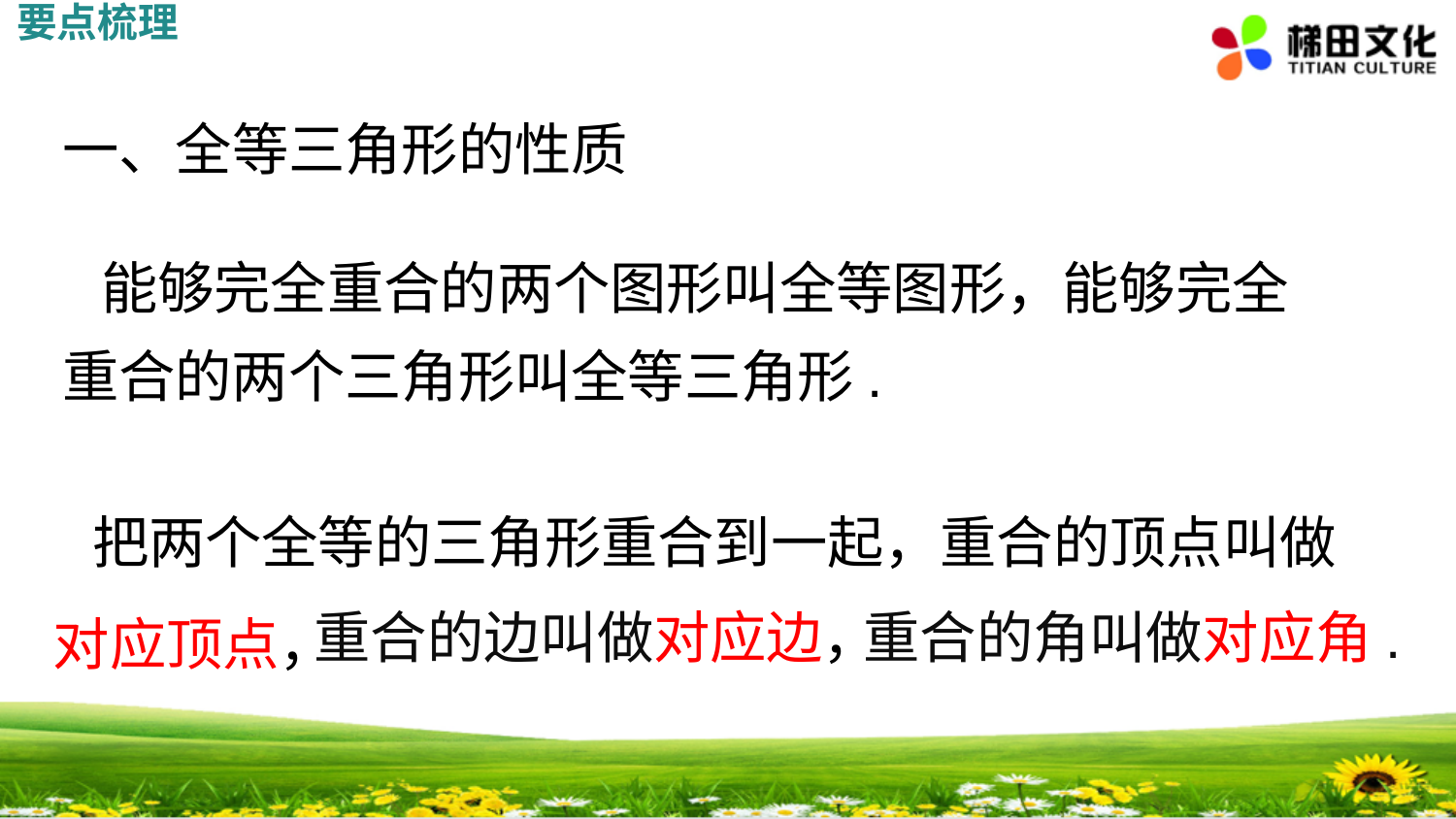

要点梳理
一、全等三角形的性质

  能够完全重合的两个图形叫全等图形，能够完全重合的两个三角形叫全等三角形.
  把两个全等的三角形重合到一起，重合的顶点叫做对应顶点，
重合的边叫做对应边，
重合的角叫做对应角.